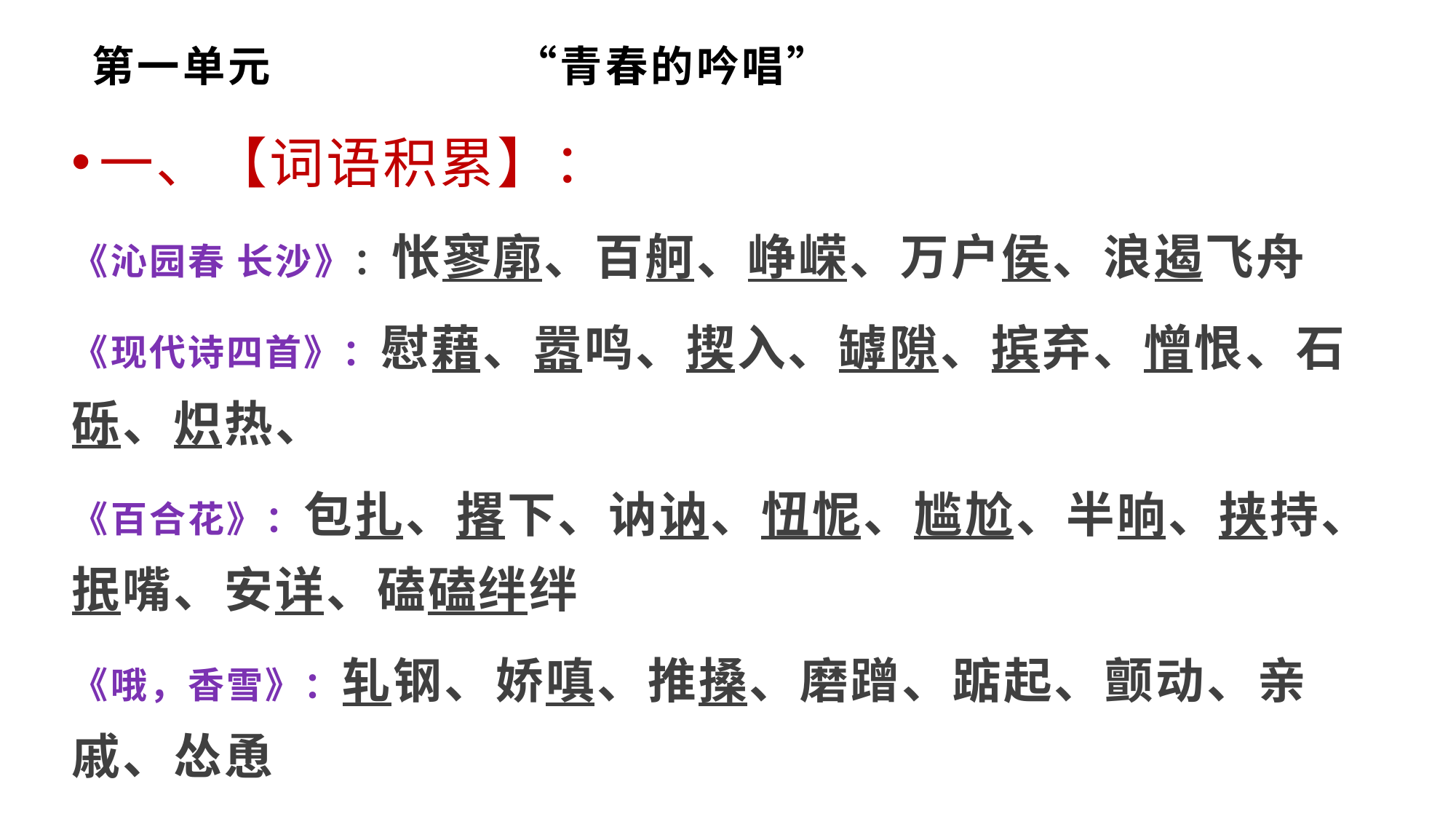

# 第一单元                   “青春的吟唱”
一、【词语积累】：
《沁园春 长沙》：怅寥廓、百舸、峥嵘、万户侯、浪遏飞舟
《现代诗四首》：慰藉、嚣鸣、揳入、罅隙、摈弃、憎恨、石砾、炽热、
《百合花》：包扎、撂下、讷讷、忸怩、尴尬、半晌、挟持、抿嘴、安详、磕磕绊绊
《哦，香雪》：轧钢、娇嗔、推搡、磨蹭、踮起、颤动、亲戚、怂恿